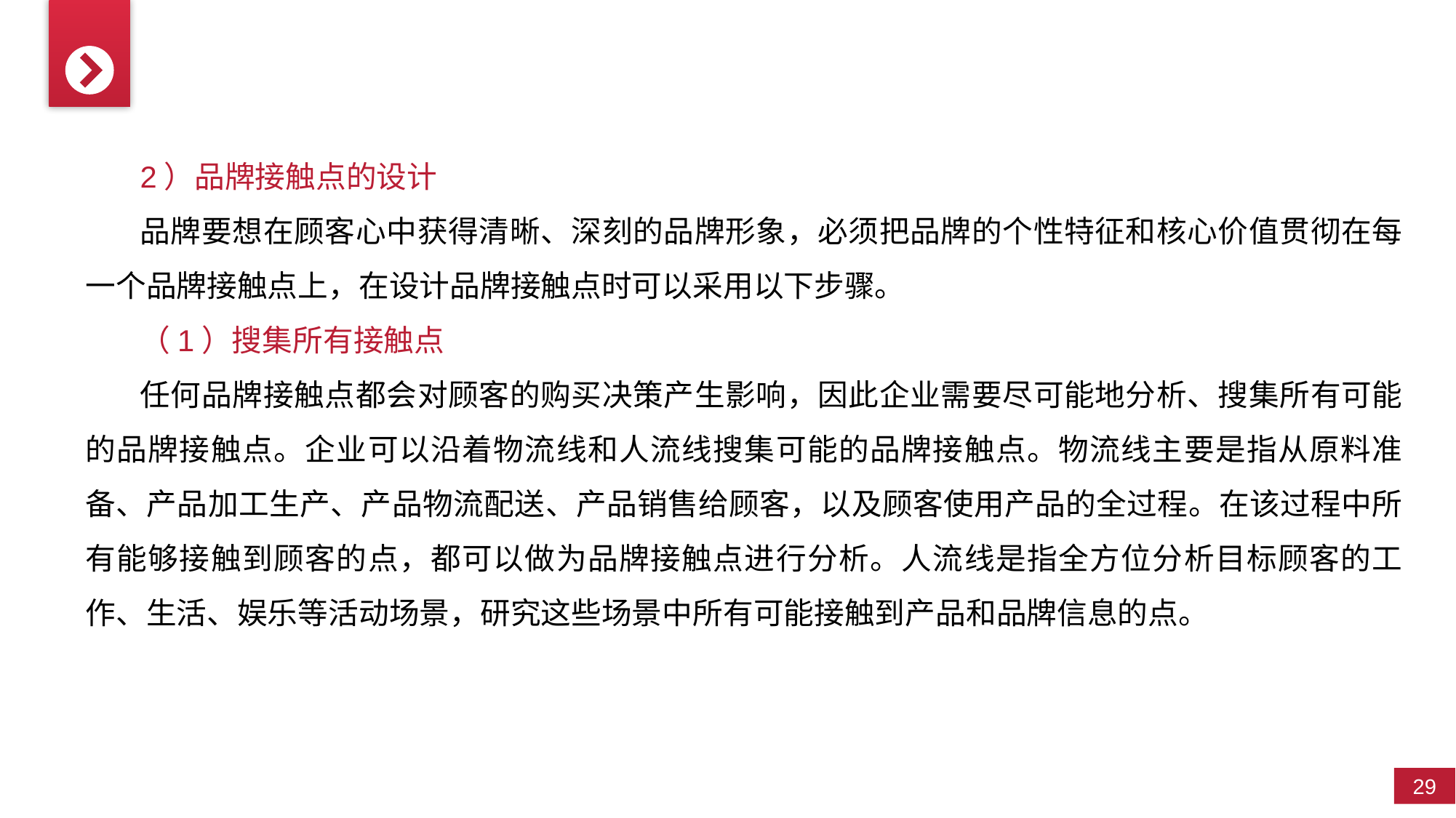

2）品牌接触点的设计
品牌要想在顾客心中获得清晰、深刻的品牌形象，必须把品牌的个性特征和核心价值贯彻在每一个品牌接触点上，在设计品牌接触点时可以采用以下步骤。
（1）搜集所有接触点
任何品牌接触点都会对顾客的购买决策产生影响，因此企业需要尽可能地分析、搜集所有可能的品牌接触点。企业可以沿着物流线和人流线搜集可能的品牌接触点。物流线主要是指从原料准备、产品加工生产、产品物流配送、产品销售给顾客，以及顾客使用产品的全过程。在该过程中所有能够接触到顾客的点，都可以做为品牌接触点进行分析。人流线是指全方位分析目标顾客的工作、生活、娱乐等活动场景，研究这些场景中所有可能接触到产品和品牌信息的点。